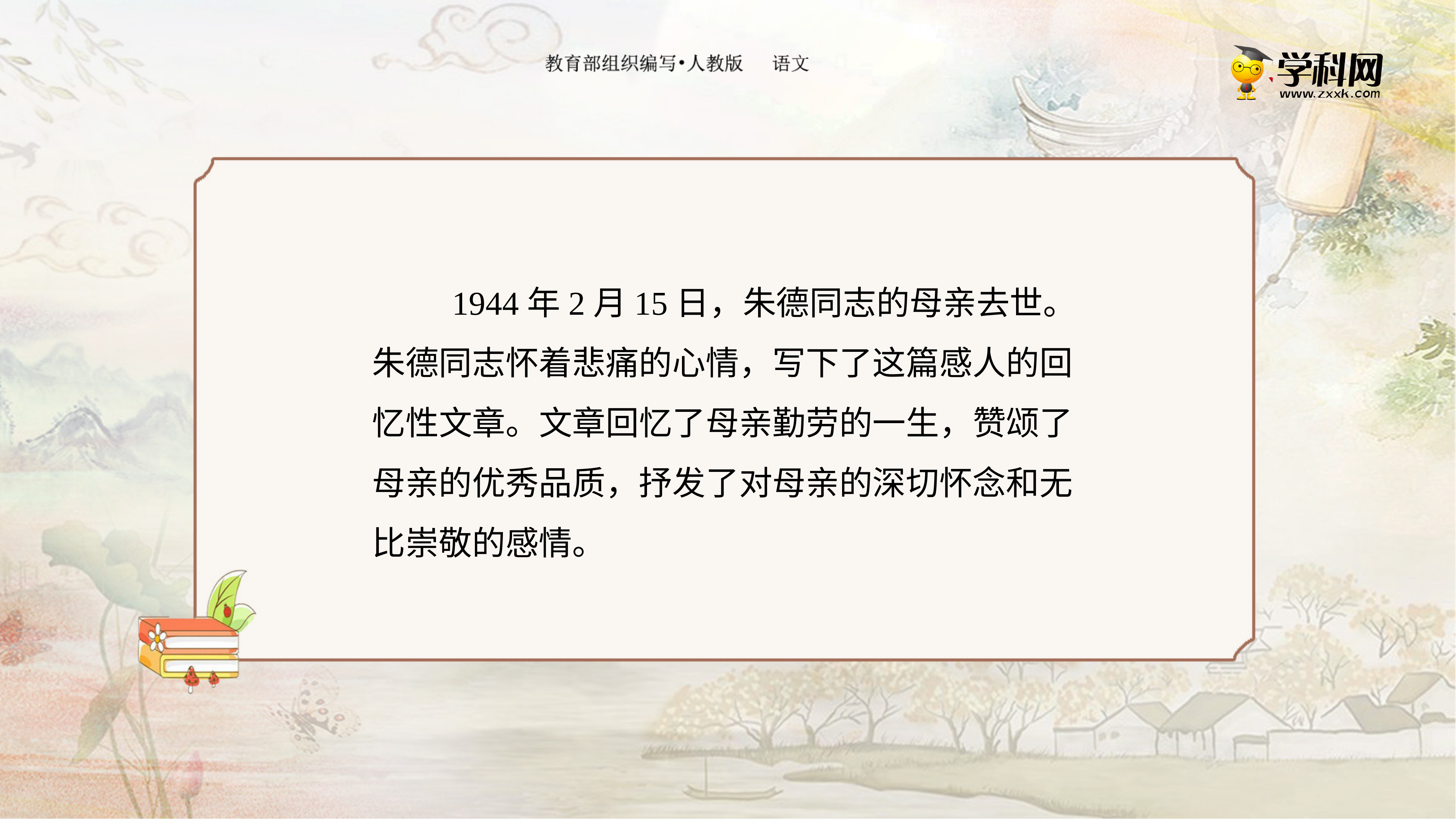

1944年2月15日，朱德同志的母亲去世。朱德同志怀着悲痛的心情，写下了这篇感人的回忆性文章。文章回忆了母亲勤劳的一生，赞颂了母亲的优秀品质，抒发了对母亲的深切怀念和无比崇敬的感情。